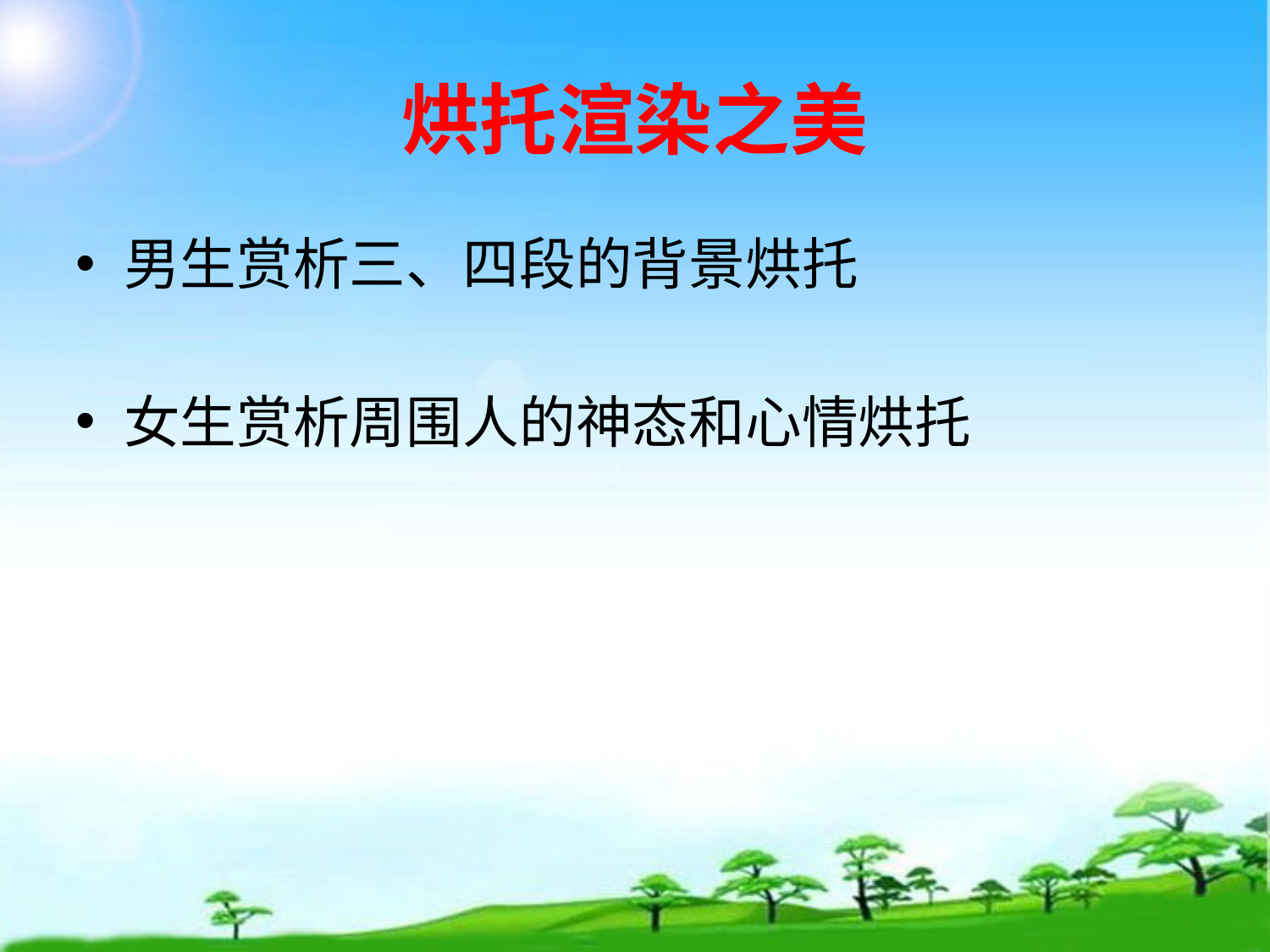

# 烘托渲染之美
男生赏析三、四段的背景烘托

女生赏析周围人的神态和心情烘托